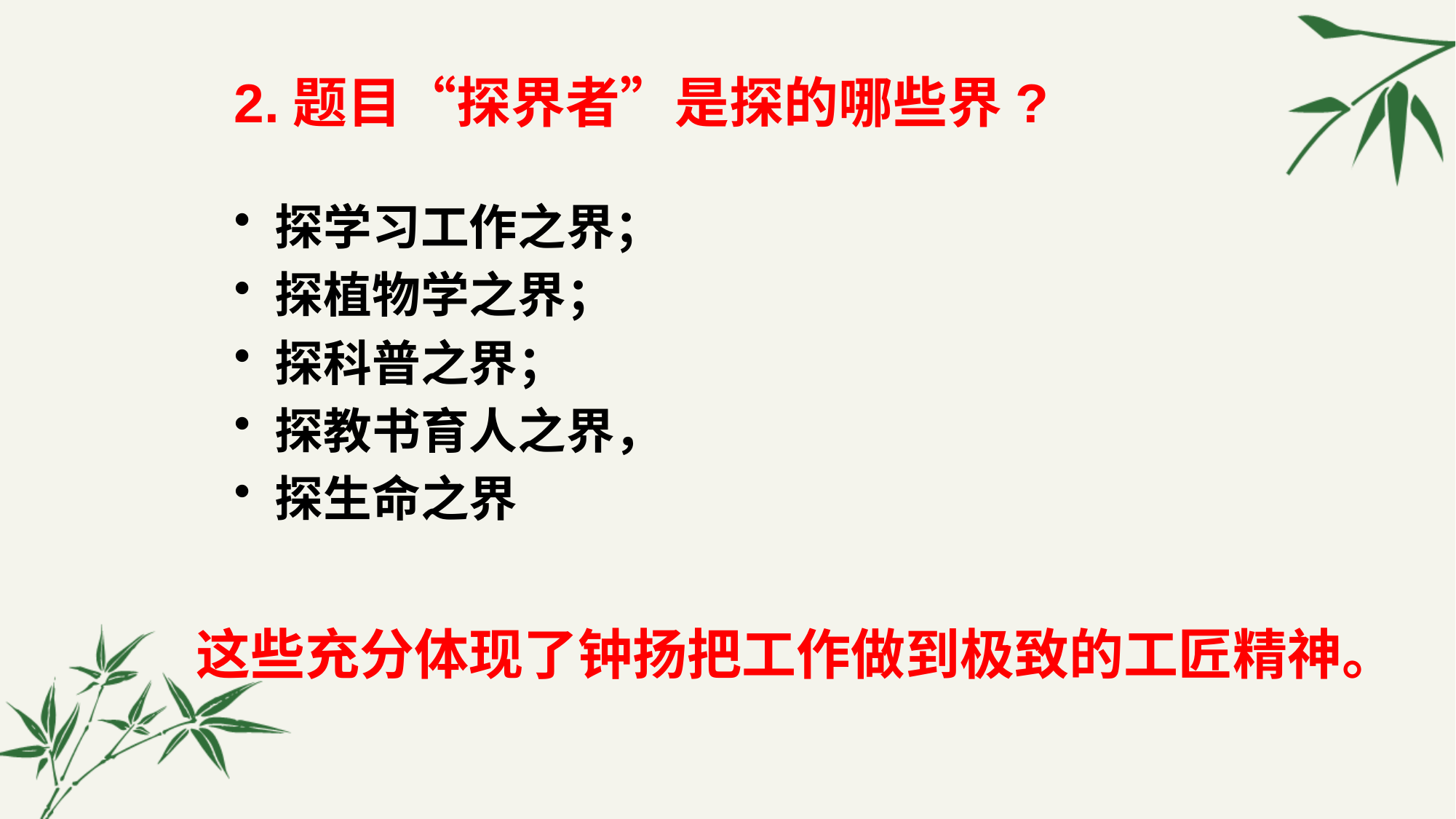

# 2.题目“探界者”是探的哪些界?
探学习工作之界；
探植物学之界；
探科普之界；
探教书育人之界，
探生命之界
这些充分体现了钟扬把工作做到极致的工匠精神。